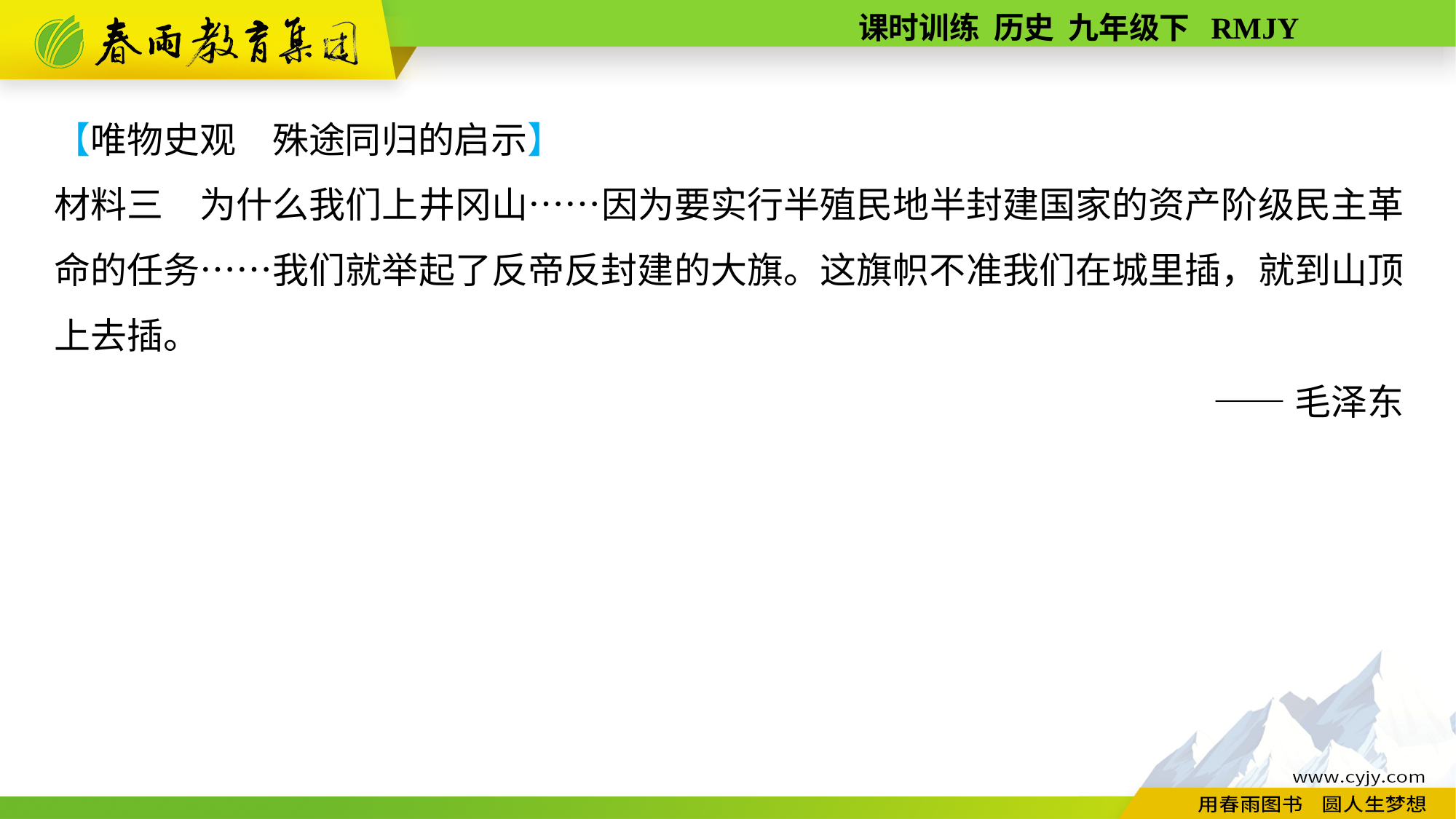

【唯物史观　殊途同归的启示】
材料三　为什么我们上井冈山……因为要实行半殖民地半封建国家的资产阶级民主革命的任务……我们就举起了反帝反封建的大旗。这旗帜不准我们在城里插，就到山顶上去插。
——毛泽东